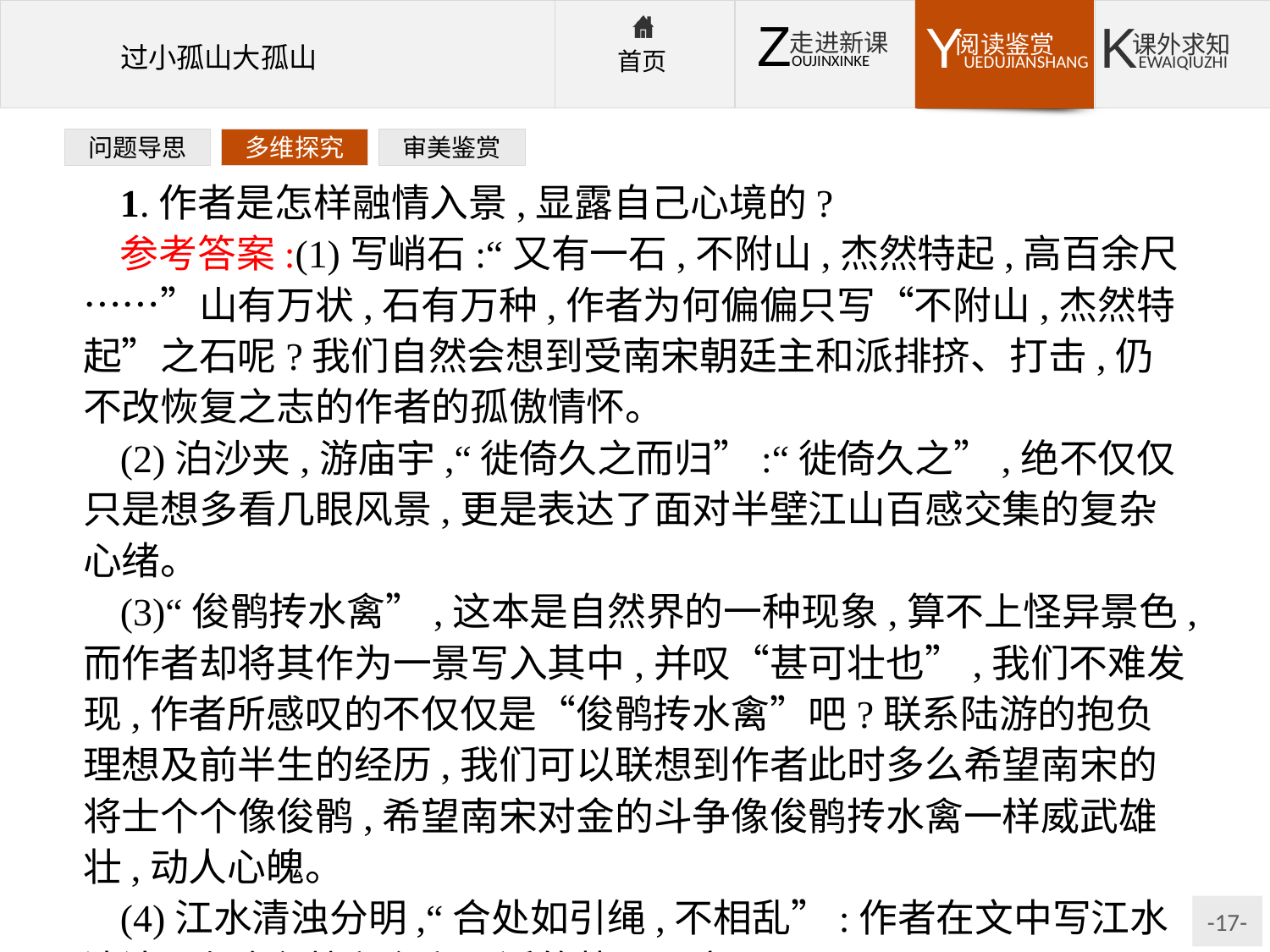

问题导思
多维探究
审美鉴赏
1.作者是怎样融情入景,显露自己心境的?
参考答案:(1)写峭石:“又有一石,不附山,杰然特起,高百余尺……”山有万状,石有万种,作者为何偏偏只写“不附山,杰然特起”之石呢?我们自然会想到受南宋朝廷主和派排挤、打击,仍不改恢复之志的作者的孤傲情怀。
(2)泊沙夹,游庙宇,“徙倚久之而归”:“徙倚久之”,绝不仅仅只是想多看几眼风景,更是表达了面对半壁江山百感交集的复杂心绪。
(3)“俊鹘抟水禽”,这本是自然界的一种现象,算不上怪异景色,而作者却将其作为一景写入其中,并叹“甚可壮也”,我们不难发现,作者所感叹的不仅仅是“俊鹘抟水禽”吧?联系陆游的抱负理想及前半生的经历,我们可以联想到作者此时多么希望南宋的将士个个像俊鹘,希望南宋对金的斗争像俊鹘抟水禽一样威武雄壮,动人心魄。
(4)江水清浊分明,“合处如引绳,不相乱”:作者在文中写江水清浊,隐喻主战和主和两派的势不两立。